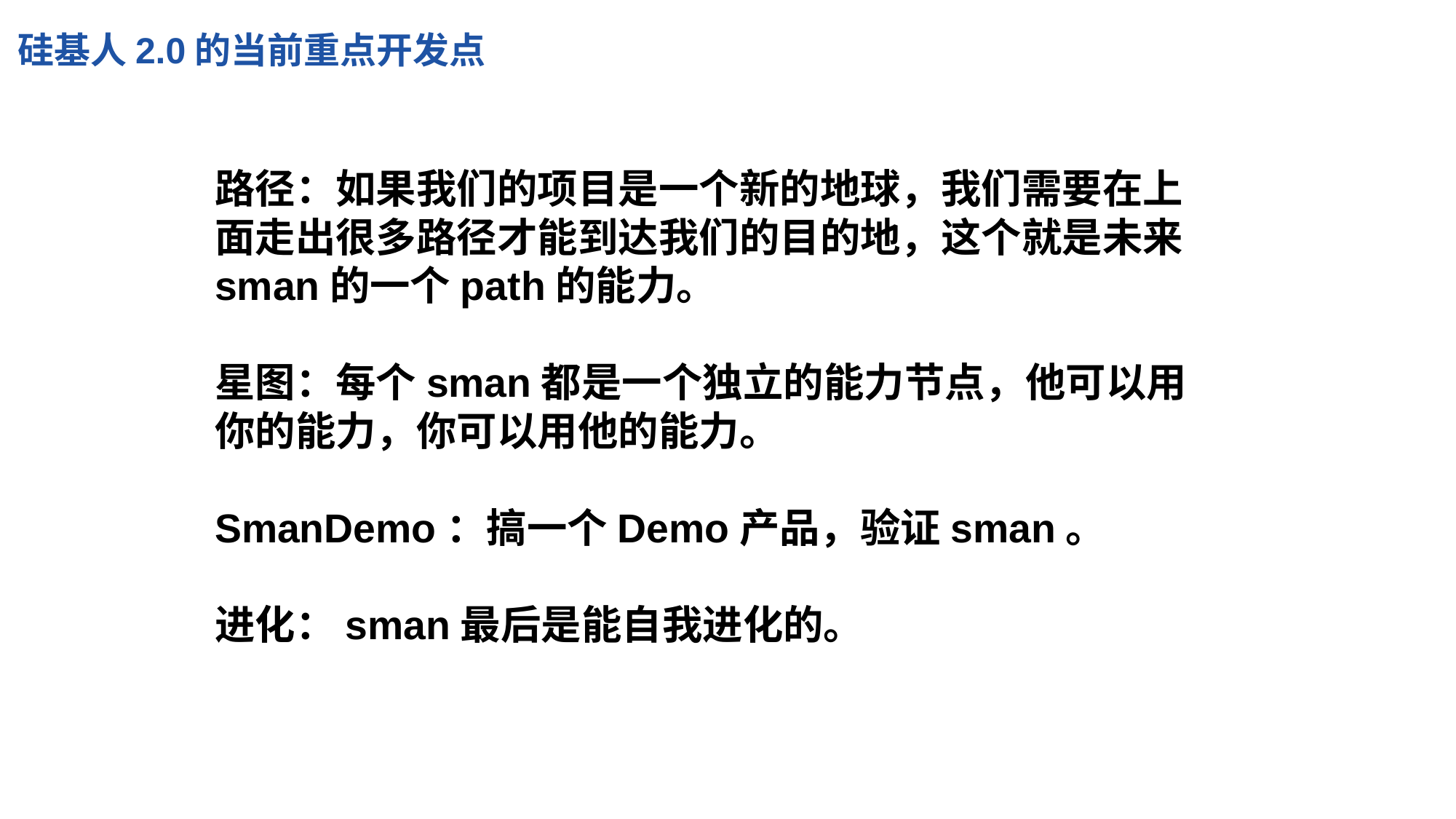

硅基人2.0的当前重点开发点
路径：如果我们的项目是一个新的地球，我们需要在上面走出很多路径才能到达我们的目的地，这个就是未来sman的一个path的能力。
星图：每个sman都是一个独立的能力节点，他可以用你的能力，你可以用他的能力。

SmanDemo：搞一个Demo产品，验证sman。
进化：sman最后是能自我进化的。

3